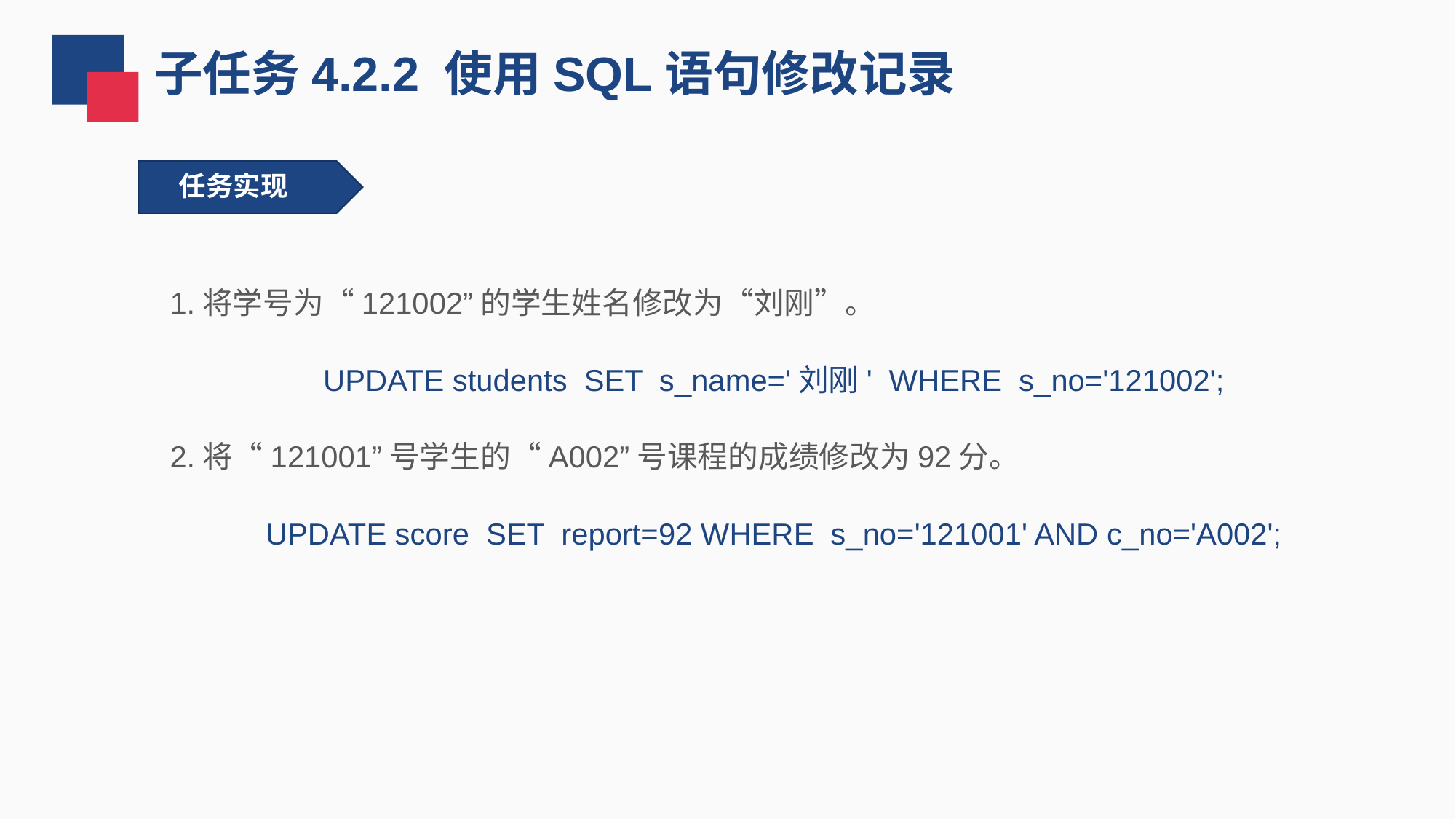

子任务4.2.2 使用SQL语句修改记录

任务实现
1.将学号为“121002”的学生姓名修改为“刘刚”。
UPDATE students  SET  s_name='刘刚'  WHERE  s_no='121002';
2.将“121001”号学生的“A002”号课程的成绩修改为92分。
UPDATE score  SET  report=92 WHERE  s_no='121001' AND c_no='A002';